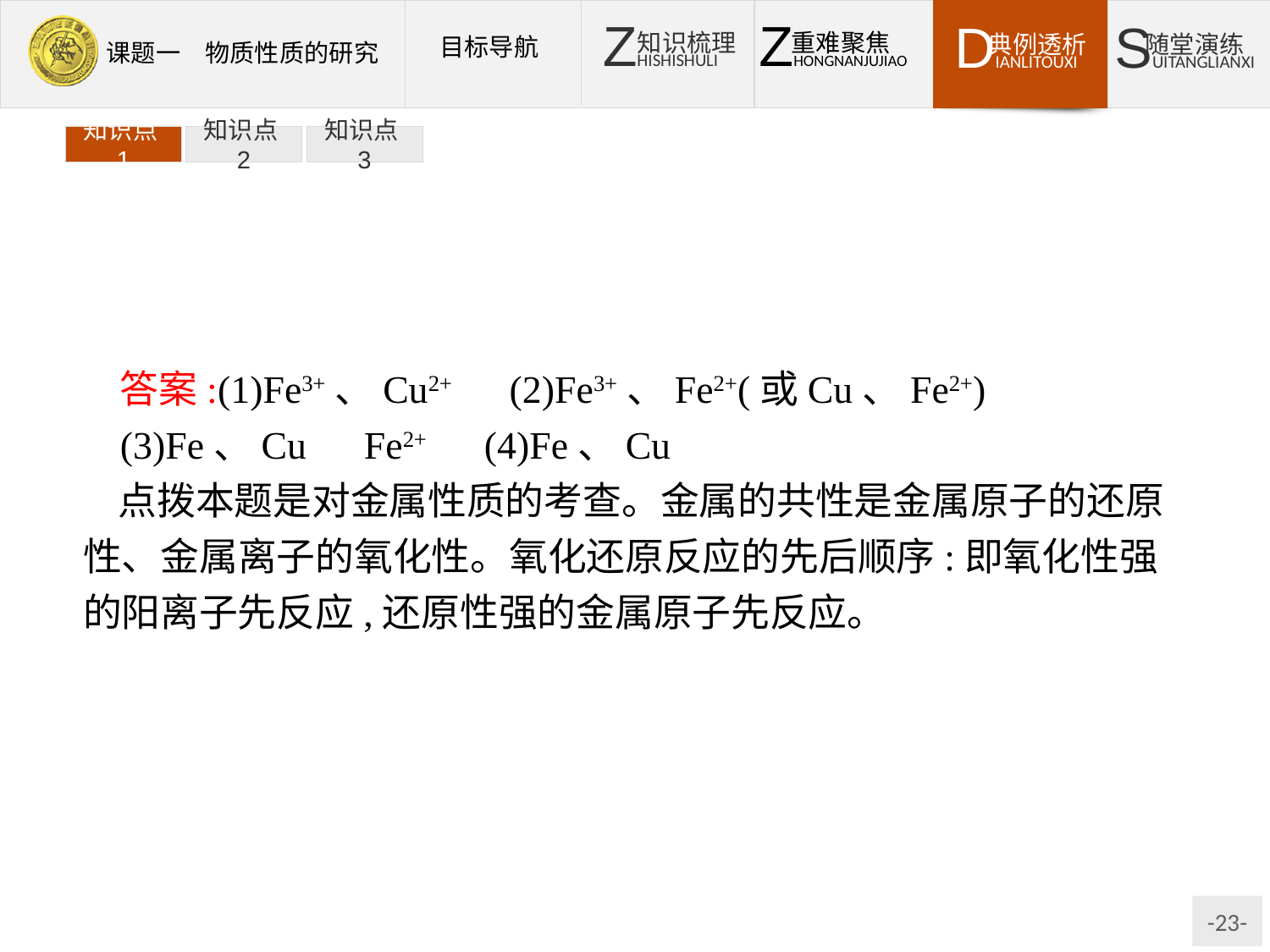

知识点1
知识点2
知识点3
答案:(1)Fe3+、Cu2+　(2)Fe3+、Fe2+(或Cu、Fe2+)
(3)Fe、Cu　Fe2+　(4)Fe、Cu
点拨本题是对金属性质的考查。金属的共性是金属原子的还原性、金属离子的氧化性。氧化还原反应的先后顺序:即氧化性强的阳离子先反应,还原性强的金属原子先反应。